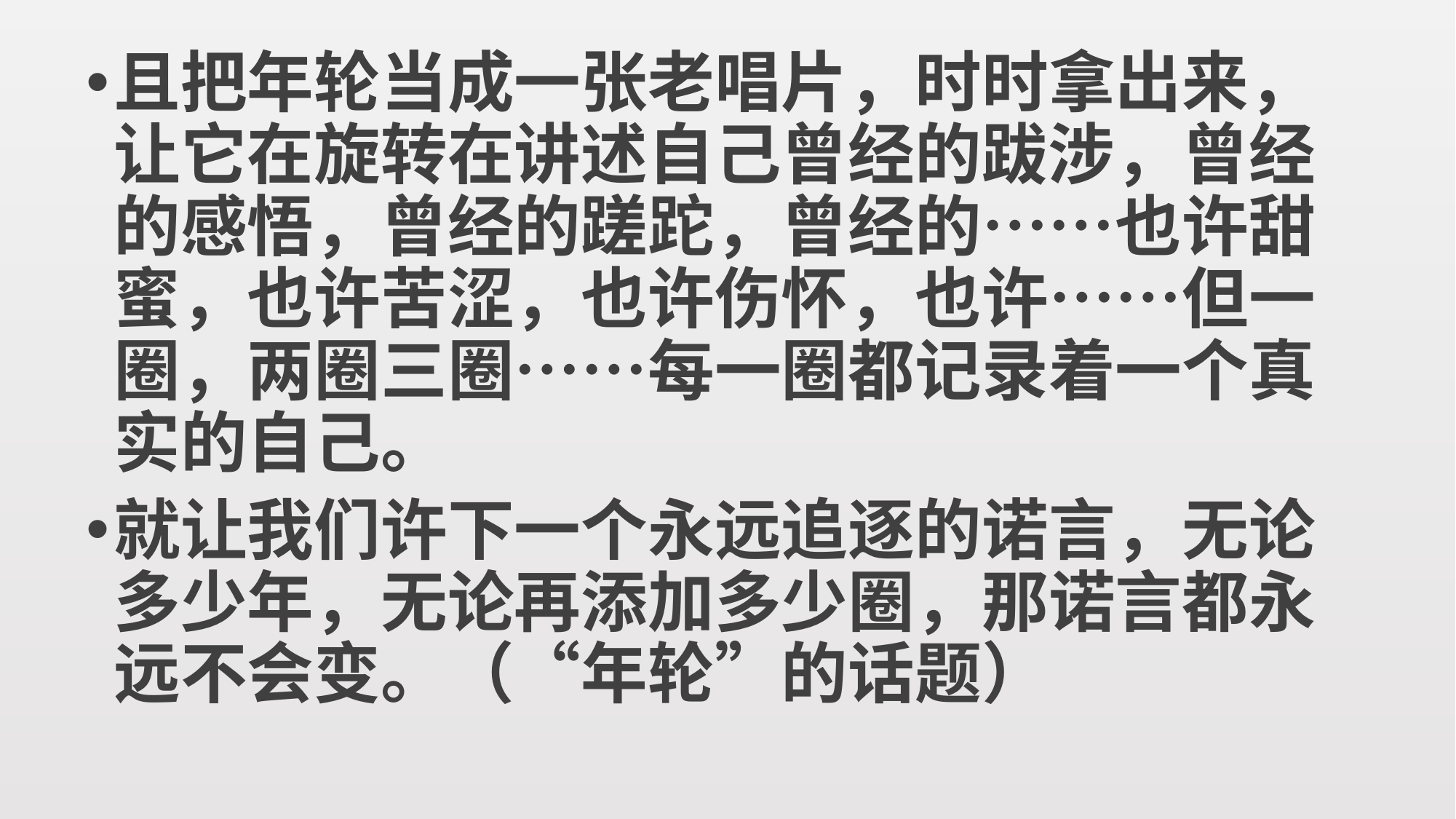

且把年轮当成一张老唱片，时时拿出来，让它在旋转在讲述自己曾经的跋涉，曾经的感悟，曾经的蹉跎，曾经的……也许甜蜜，也许苦涩，也许伤怀，也许……但一圈，两圈三圈……每一圈都记录着一个真实的自己。
就让我们许下一个永远追逐的诺言，无论多少年，无论再添加多少圈，那诺言都永远不会变。（“年轮”的话题）